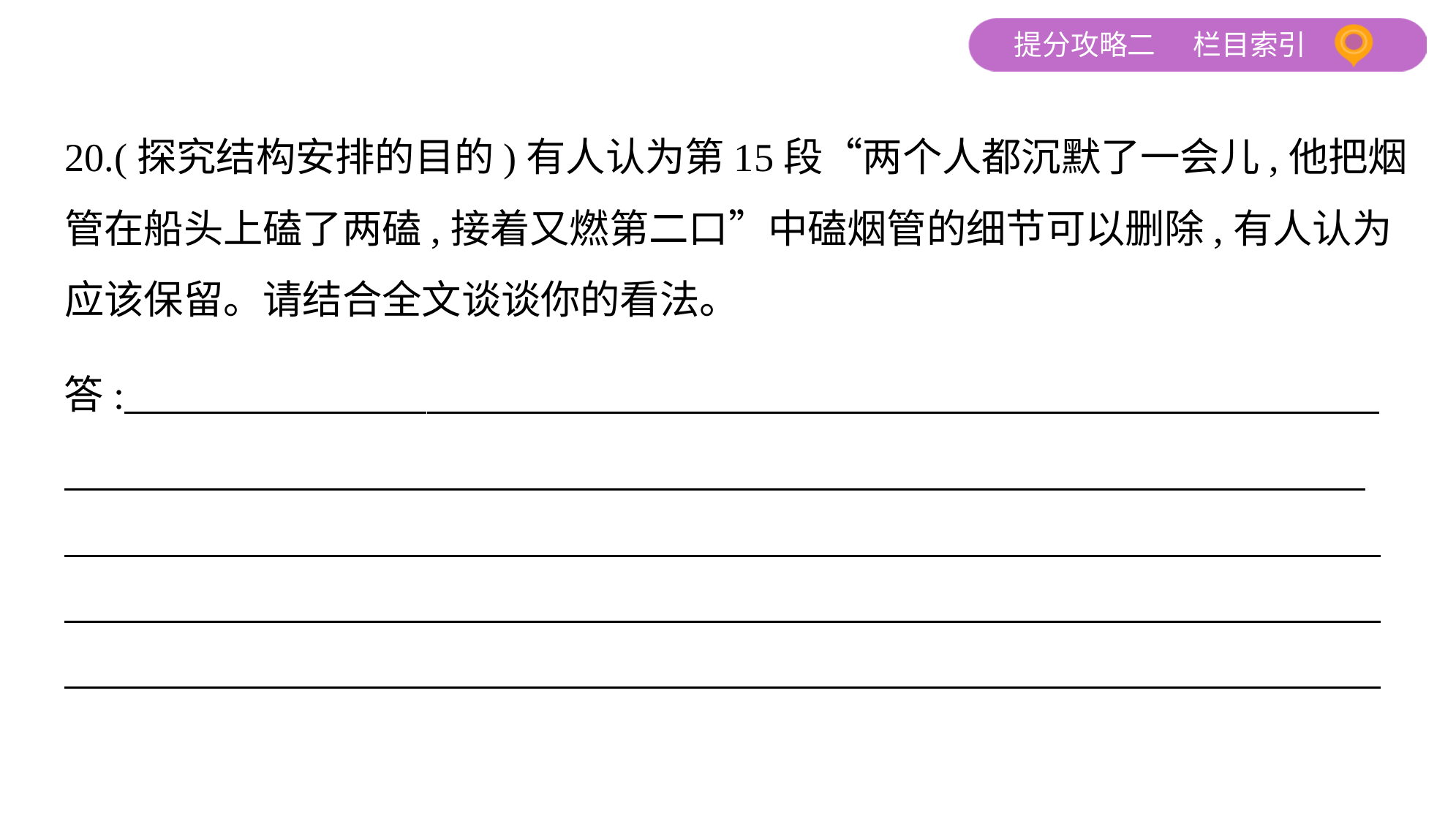

20.(探究结构安排的目的)有人认为第15段“两个人都沉默了一会儿,他把烟
管在船头上磕了两磕,接着又燃第二口”中磕烟管的细节可以删除,有人认为
应该保留。请结合全文谈谈你的看法。
答: